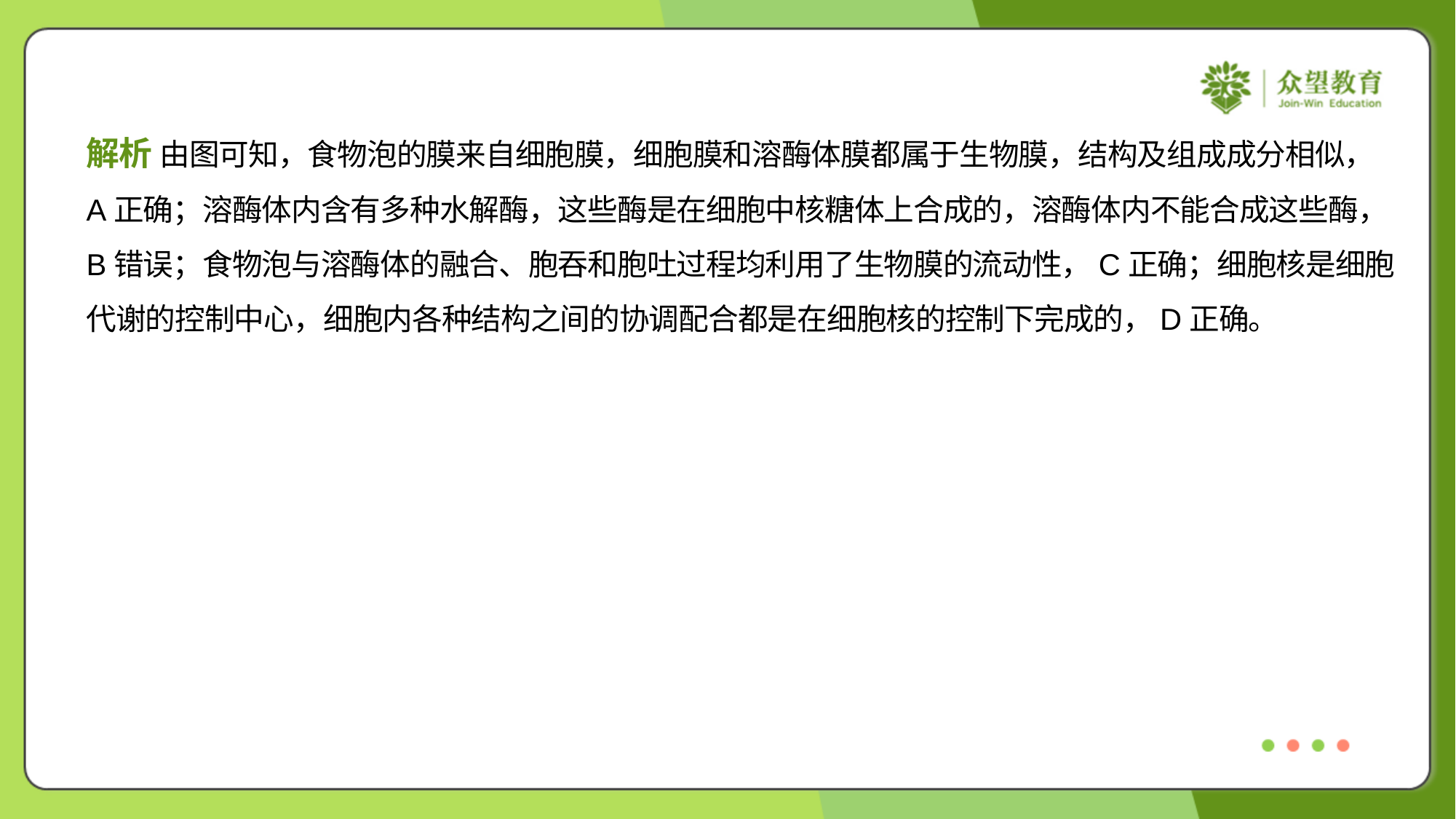

解析 由图可知，食物泡的膜来自细胞膜，细胞膜和溶酶体膜都属于生物膜，结构及组成成分相似，
A正确；溶酶体内含有多种水解酶，这些酶是在细胞中核糖体上合成的，溶酶体内不能合成这些酶，
B错误；食物泡与溶酶体的融合、胞吞和胞吐过程均利用了生物膜的流动性，C正确；细胞核是细胞
代谢的控制中心，细胞内各种结构之间的协调配合都是在细胞核的控制下完成的，D正确。